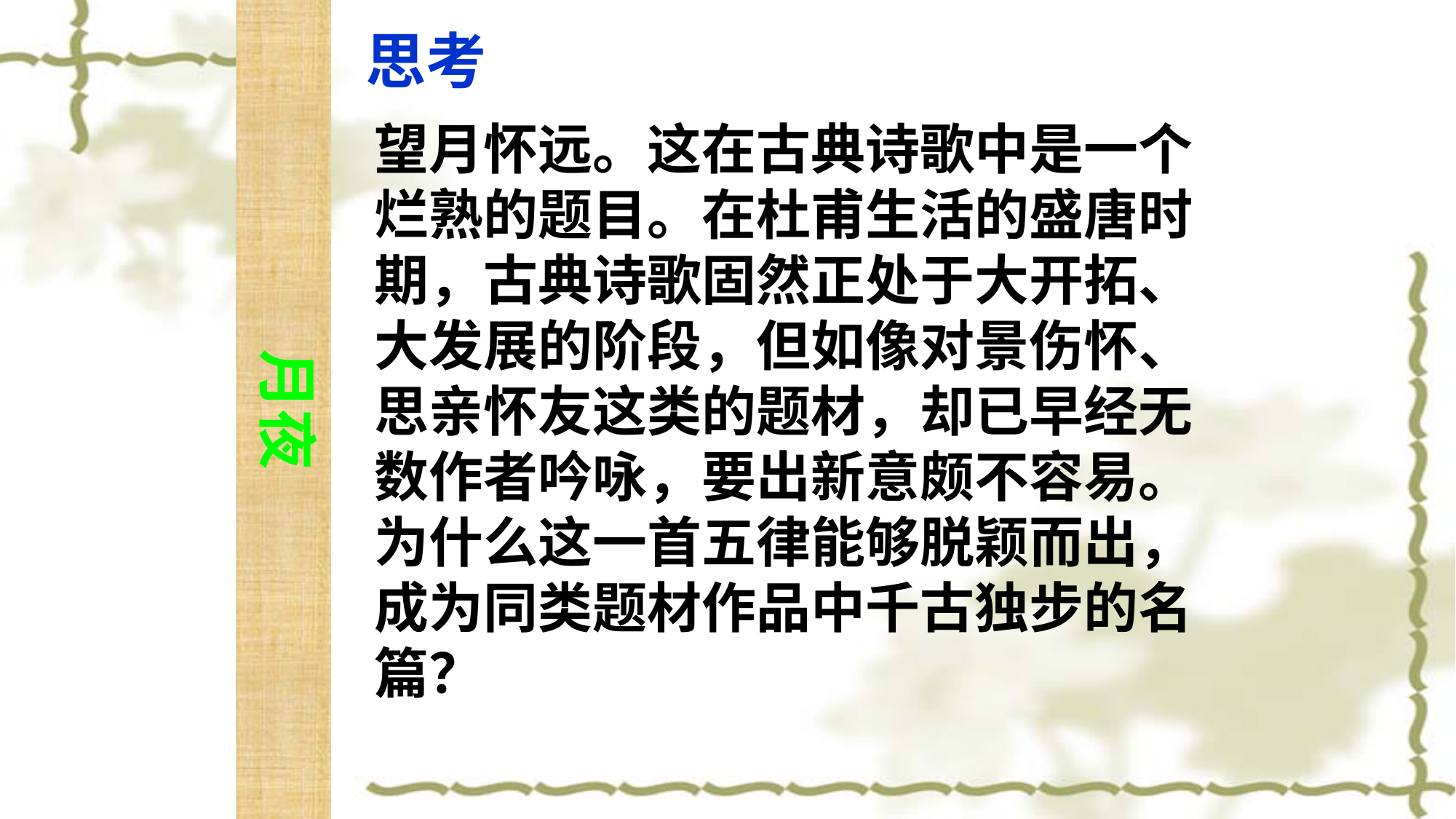

月夜
思考
望月怀远。这在古典诗歌中是一个烂熟的题目。在杜甫生活的盛唐时期，古典诗歌固然正处于大开拓、大发展的阶段，但如像对景伤怀、思亲怀友这类的题材，却已早经无数作者吟咏，要出新意颇不容易。为什么这一首五律能够脱颖而出，成为同类题材作品中千古独步的名篇？